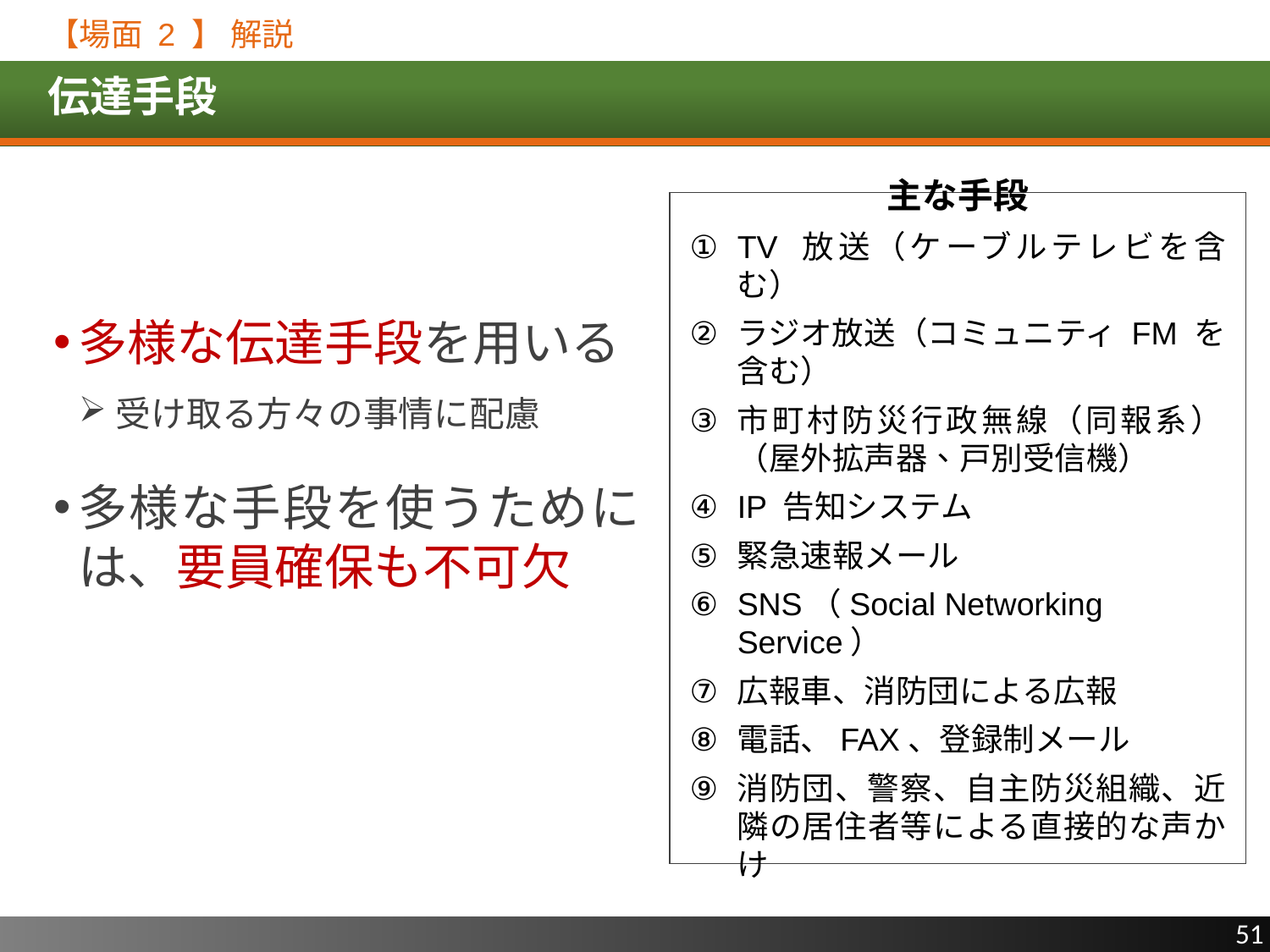

【場面 2 】 解説
# 伝達手段
主な手段
TV 放送（ケーブルテレビを含む）
ラジオ放送（コミュニティ FM を含む）
市町村防災行政無線（同報系）
（屋外拡声器、戸別受信機）
IP 告知システム
緊急速報メール
SNS（Social Networking Service）
広報車、消防団による広報
電話、FAX、登録制メール
消防団、警察、自主防災組織、近隣の居住者等による直接的な声かけ
多様な伝達手段を用いる
受け取る方々の事情に配慮
多様な手段を使うためには、要員確保も不可欠
51